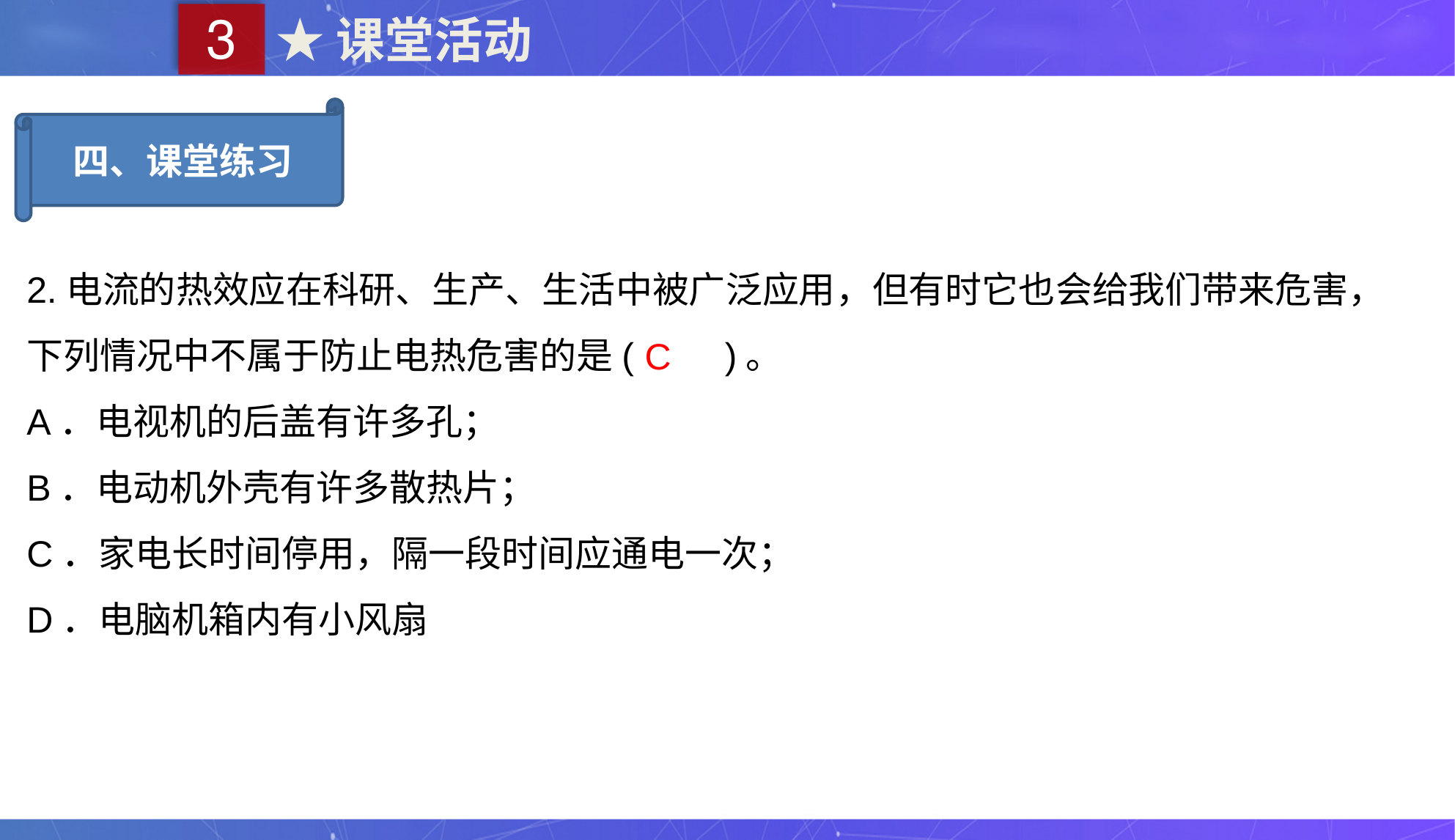

3
★课堂活动
四、课堂练习
2.电流的热效应在科研、生产、生活中被广泛应用，但有时它也会给我们带来危害，下列情况中不属于防止电热危害的是(　　)。
A．电视机的后盖有许多孔；
B．电动机外壳有许多散热片；
C．家电长时间停用，隔一段时间应通电一次；
D．电脑机箱内有小风扇
C